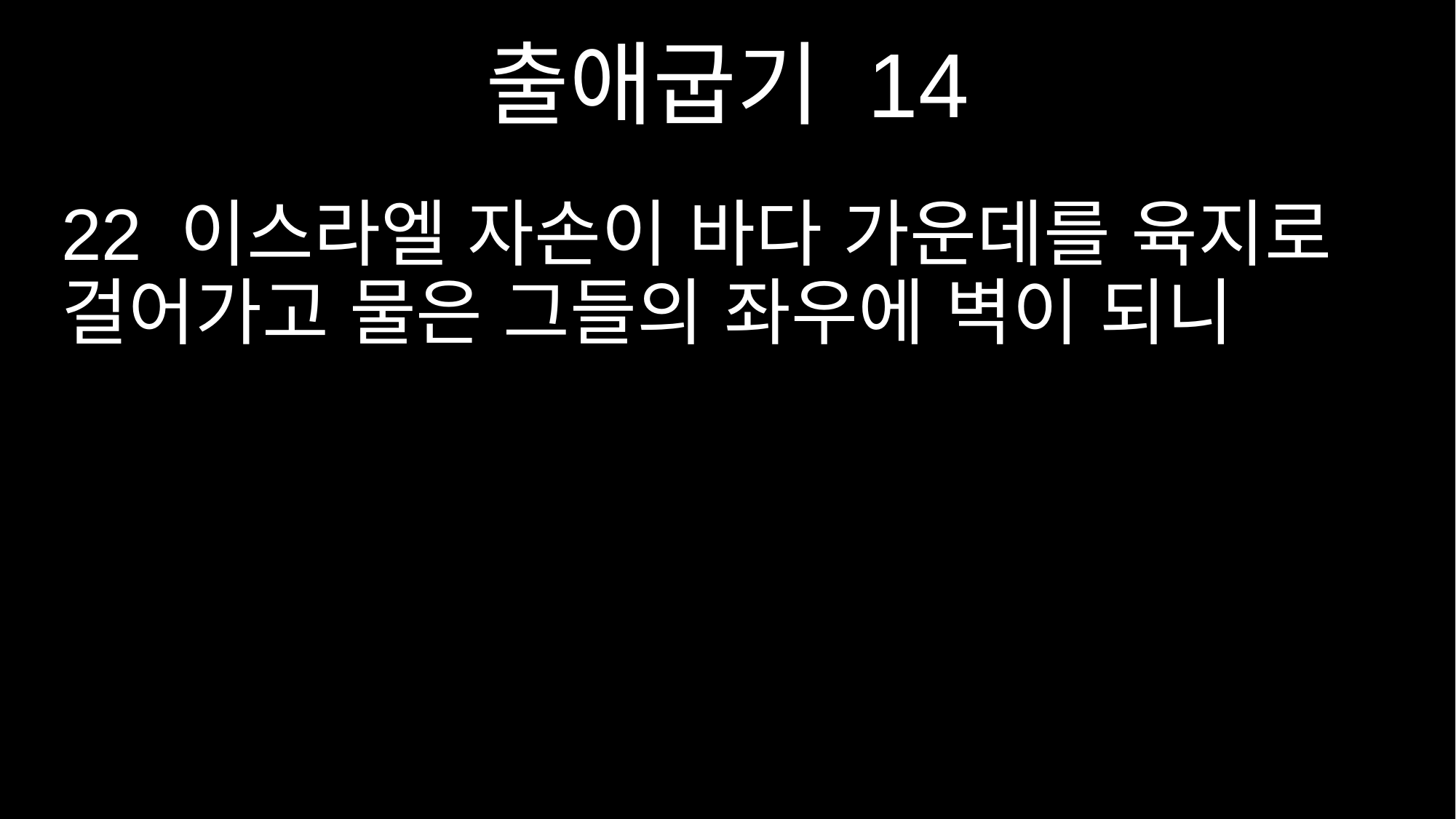

출애굽기 14
22 이스라엘 자손이 바다 가운데를 육지로 걸어가고 물은 그들의 좌우에 벽이 되니